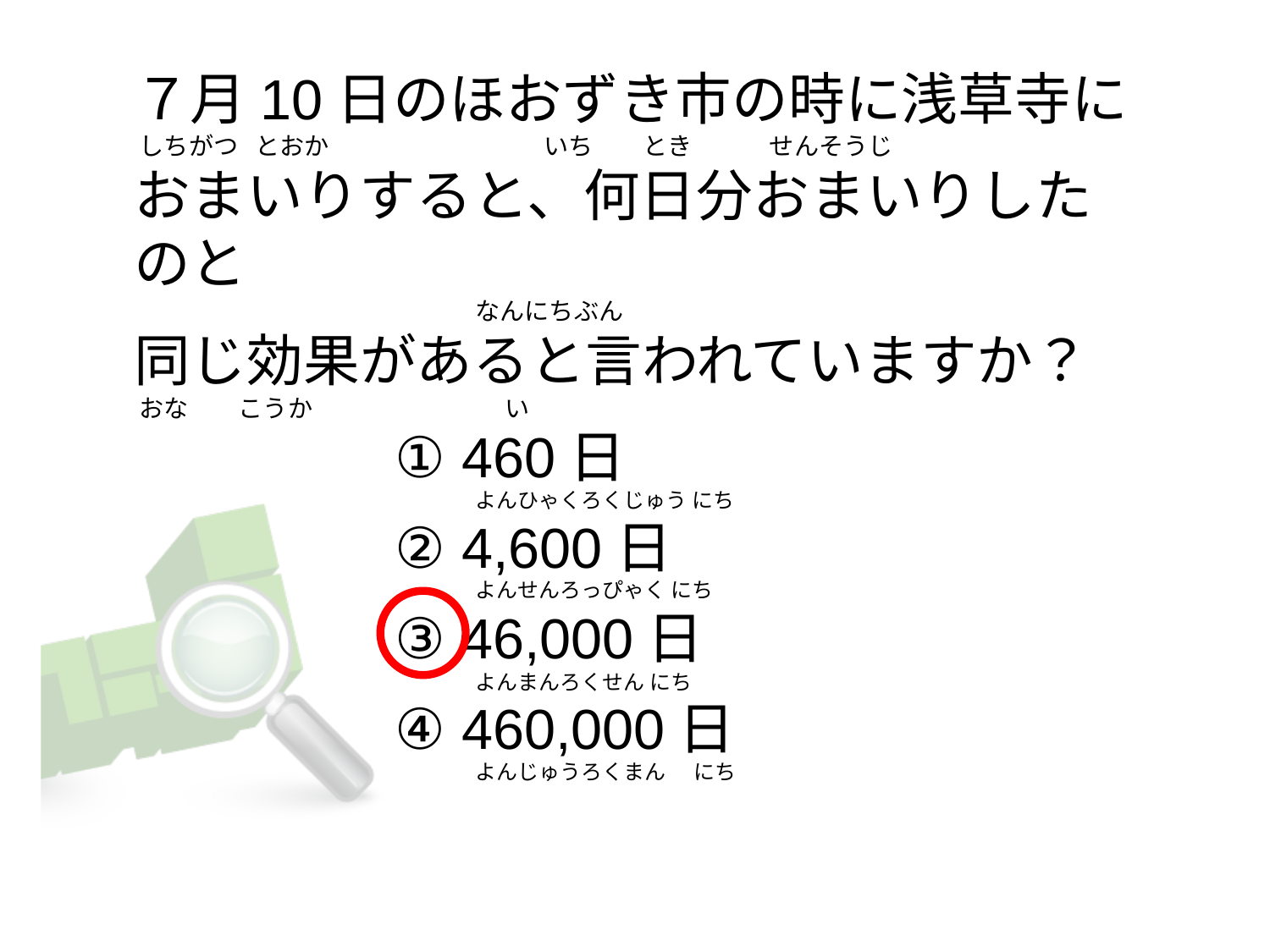

# ７月10日のほおずき市の時に浅草寺に  しちがつ   とおか                                       いち         とき              せんそうじ 　 おまいりすると、何日分おまいりしたのと                                             　　　　なんにちぶん 同じ効果があると言われていますか？  おな         こうか                                   い
① 460日
② 4,600日
③ 46,000日
④ 460,000日
よんひゃくろくじゅう にち
よんせんろっぴゃく にち

よんまんろくせん にち
よんじゅうろくまん      にち